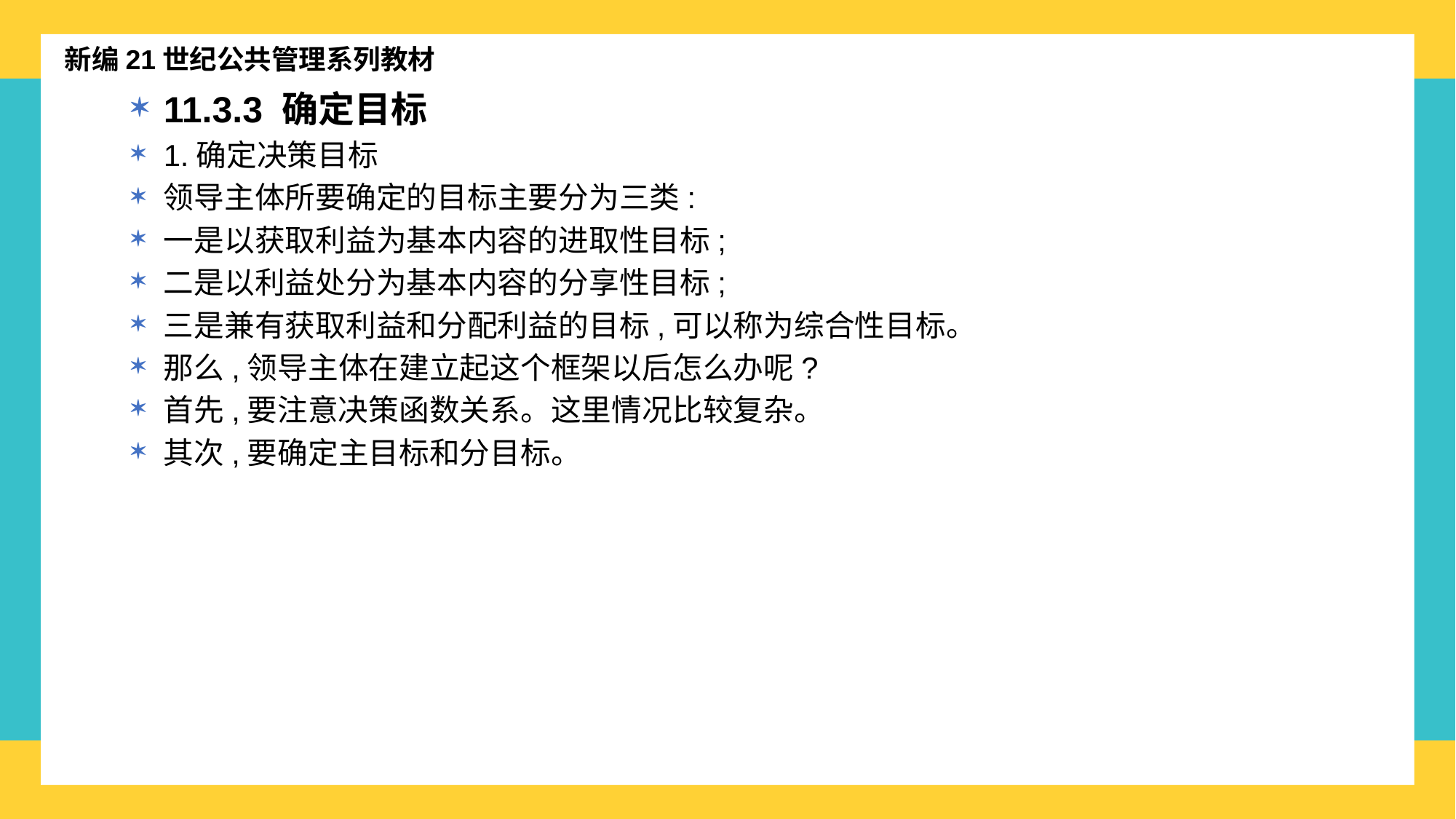

新编21世纪公共管理系列教材
11.3.3 确定目标
1.确定决策目标
领导主体所要确定的目标主要分为三类:
一是以获取利益为基本内容的进取性目标;
二是以利益处分为基本内容的分享性目标;
三是兼有获取利益和分配利益的目标,可以称为综合性目标。
那么,领导主体在建立起这个框架以后怎么办呢?
首先,要注意决策函数关系。这里情况比较复杂。
其次,要确定主目标和分目标。